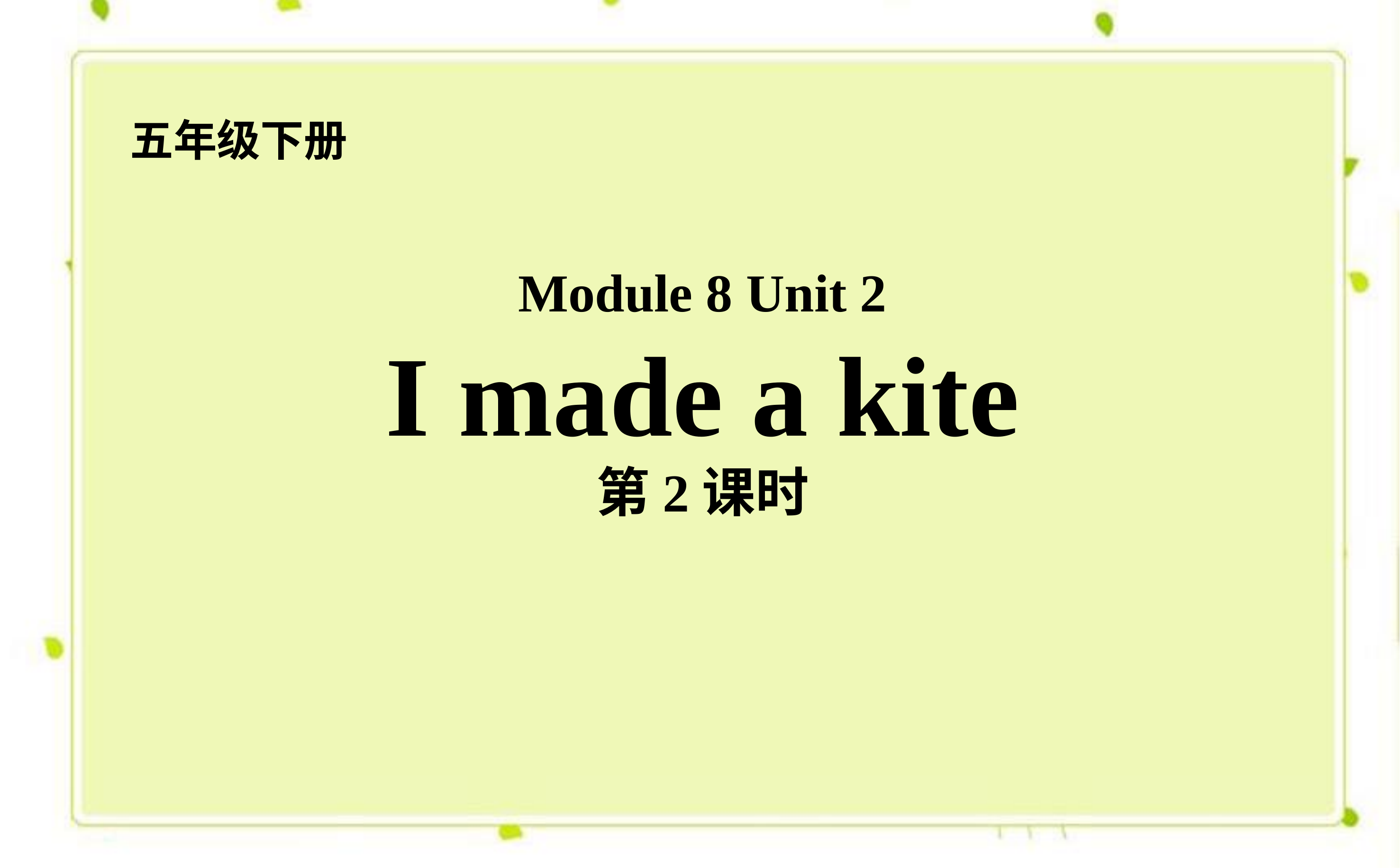

五年级下册
Module 8 Unit 2
I made a kite
第2课时